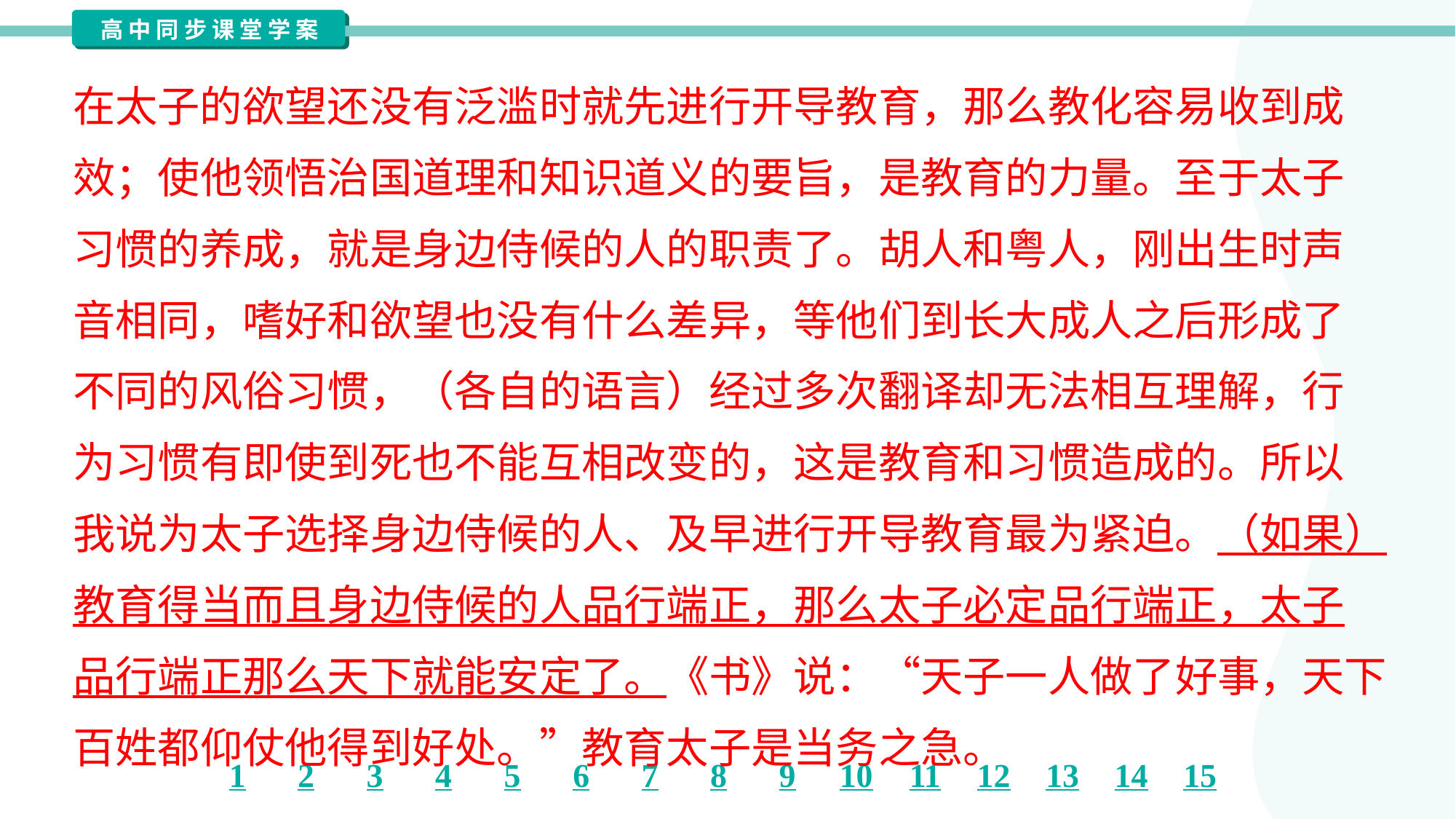

在太子的欲望还没有泛滥时就先进行开导教育，那么教化容易收到成
效；使他领悟治国道理和知识道义的要旨，是教育的力量。至于太子
习惯的养成，就是身边侍候的人的职责了。胡人和粤人，刚出生时声
音相同，嗜好和欲望也没有什么差异，等他们到长大成人之后形成了
不同的风俗习惯，（各自的语言）经过多次翻译却无法相互理解，行
为习惯有即使到死也不能互相改变的，这是教育和习惯造成的。所以
我说为太子选择身边侍候的人、及早进行开导教育最为紧迫。（如果）
教育得当而且身边侍候的人品行端正，那么太子必定品行端正，太子
品行端正那么天下就能安定了。《书》说：“天子一人做了好事，天下
百姓都仰仗他得到好处。”教育太子是当务之急。